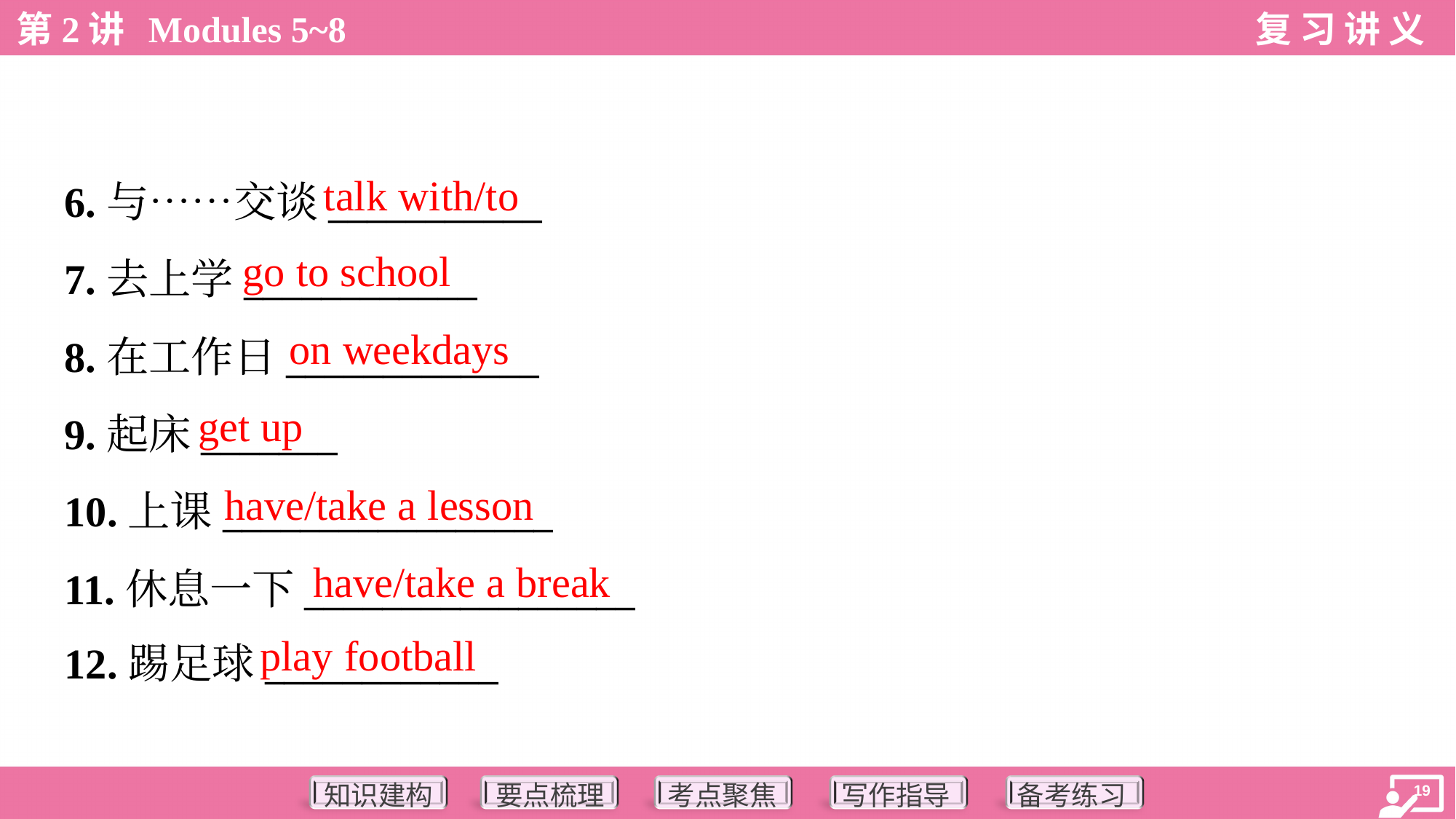

talk with/to
6.与……交谈___________
7.去上学____________
8.在工作日_____________
9.起床_______
10.上课_________________
11.休息一下_________________
12.踢足球____________
go to school
on weekdays
get up
have/take a lesson
have/take a break
play football